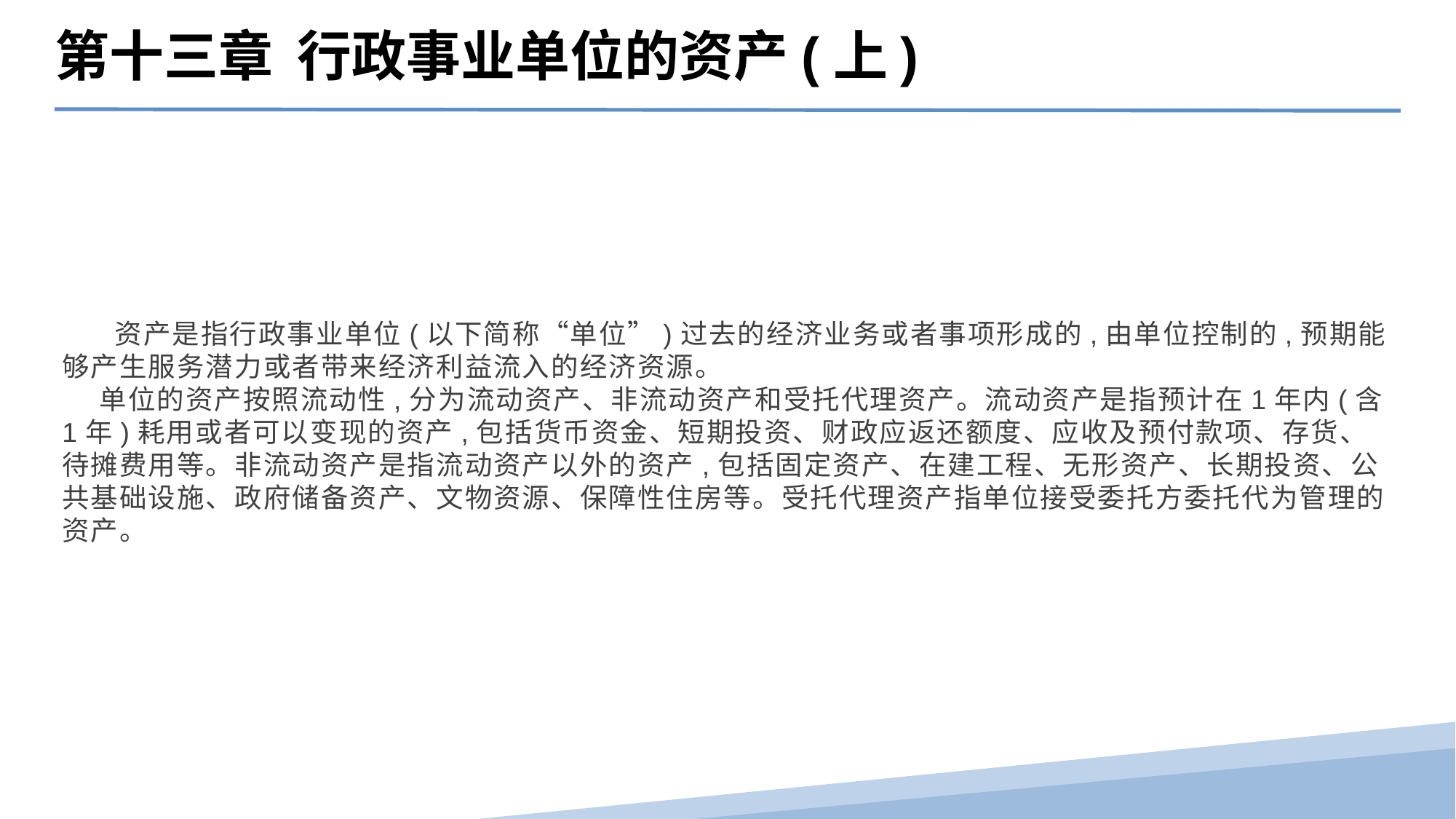

第十三章  行政事业单位的资产(上)
      资产是指行政事业单位(以下简称“单位”)过去的经济业务或者事项形成的,由单位控制的,预期能够产生服务潜力或者带来经济利益流入的经济资源。
    单位的资产按照流动性,分为流动资产、非流动资产和受托代理资产。流动资产是指预计在1年内(含1年)耗用或者可以变现的资产,包括货币资金、短期投资、财政应返还额度、应收及预付款项、存货、待摊费用等。非流动资产是指流动资产以外的资产,包括固定资产、在建工程、无形资产、长期投资、公共基础设施、政府储备资产、文物资源、保障性住房等。受托代理资产指单位接受委托方委托代为管理的资产。